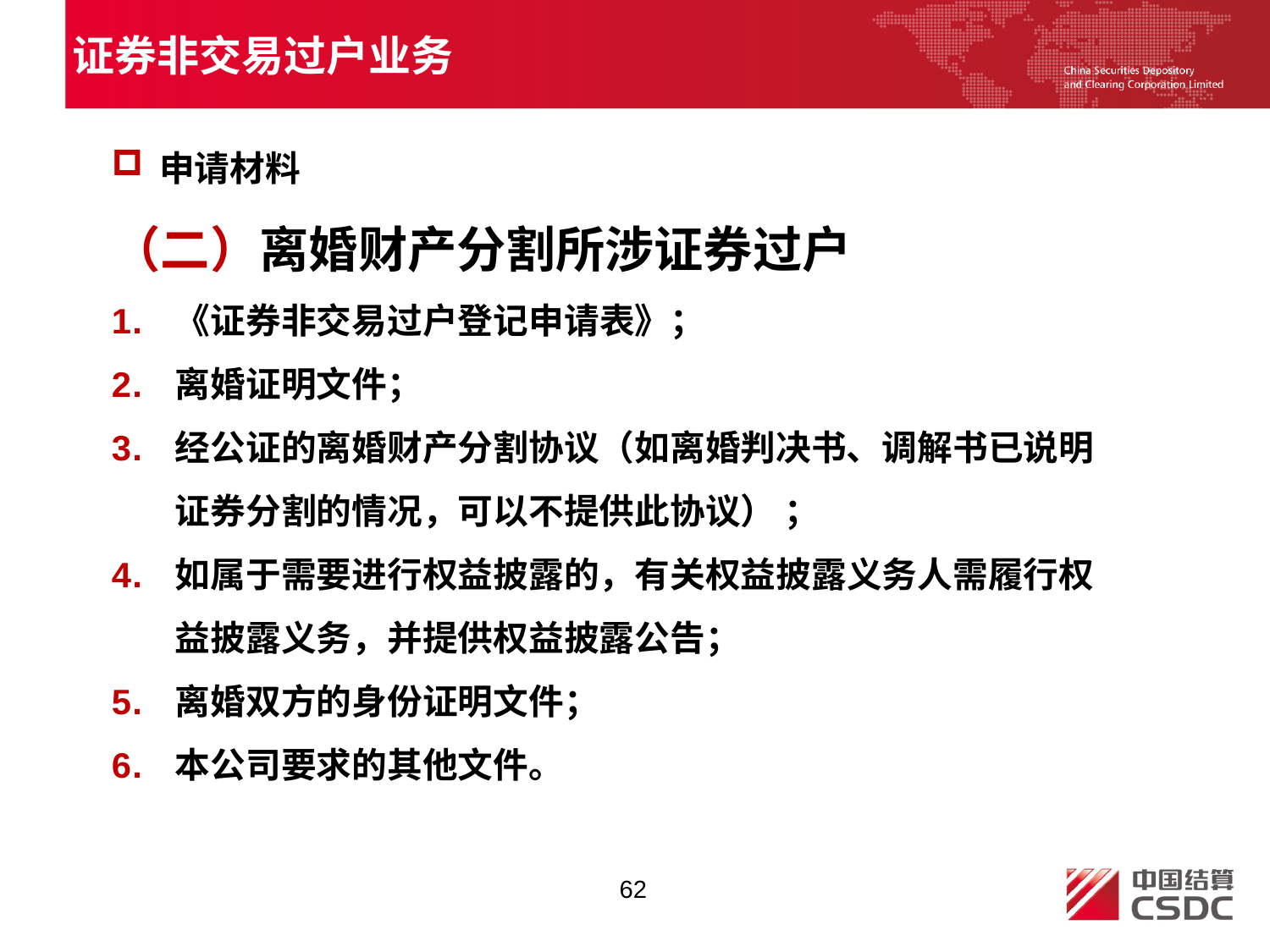

证券非交易过户业务
申请材料
（二）离婚财产分割所涉证券过户
《证券非交易过户登记申请表》；
离婚证明文件；
经公证的离婚财产分割协议（如离婚判决书、调解书已说明证券分割的情况，可以不提供此协议） ；
如属于需要进行权益披露的，有关权益披露义务人需履行权益披露义务，并提供权益披露公告；
离婚双方的身份证明文件；
本公司要求的其他文件。
62